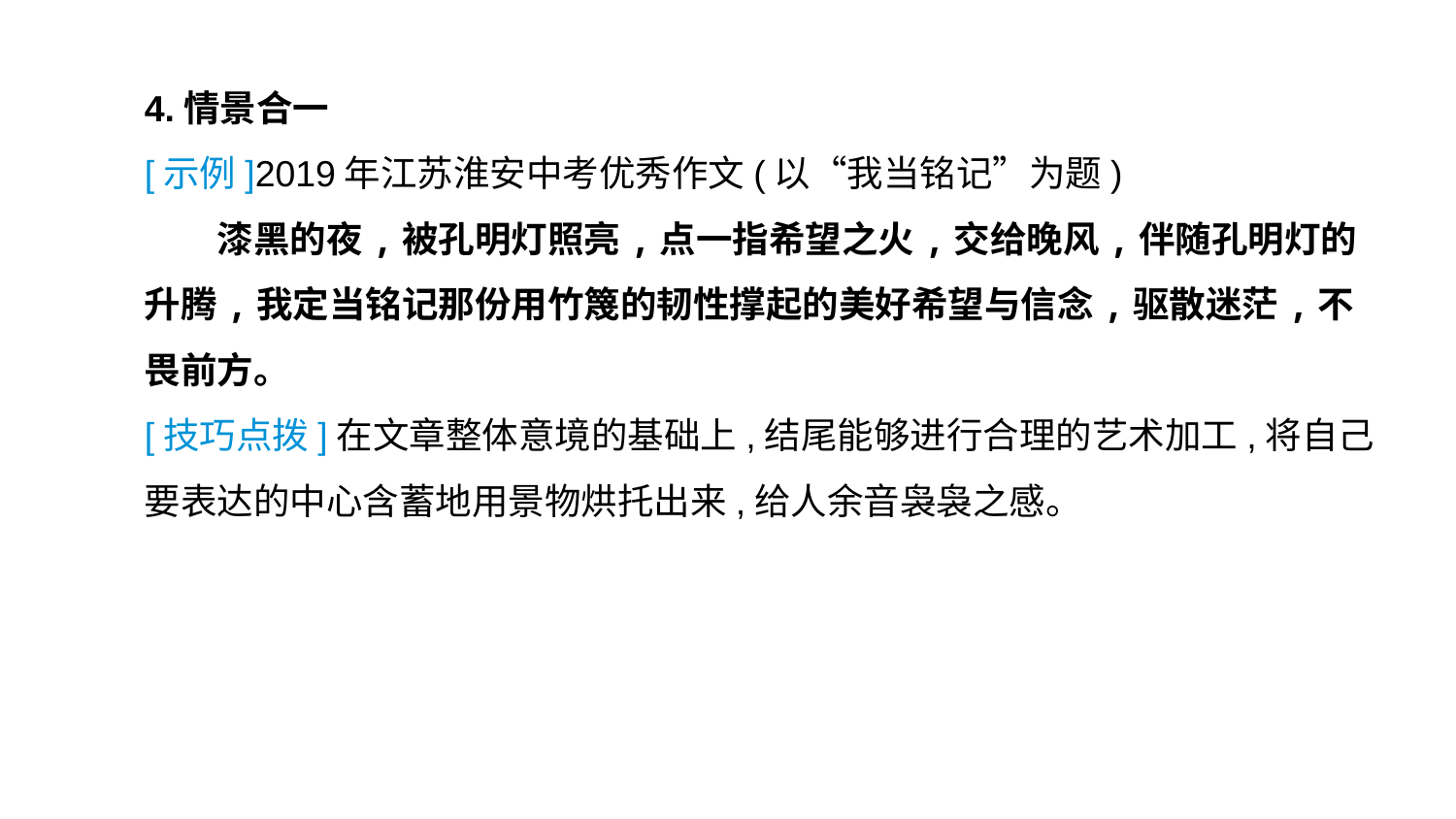

4.情景合一
[示例]2019年江苏淮安中考优秀作文(以“我当铭记”为题)
　　漆黑的夜,被孔明灯照亮,点一指希望之火,交给晚风,伴随孔明灯的升腾,我定当铭记那份用竹篾的韧性撑起的美好希望与信念,驱散迷茫,不畏前方。
[技巧点拨]在文章整体意境的基础上,结尾能够进行合理的艺术加工,将自己要表达的中心含蓄地用景物烘托出来,给人余音袅袅之感。